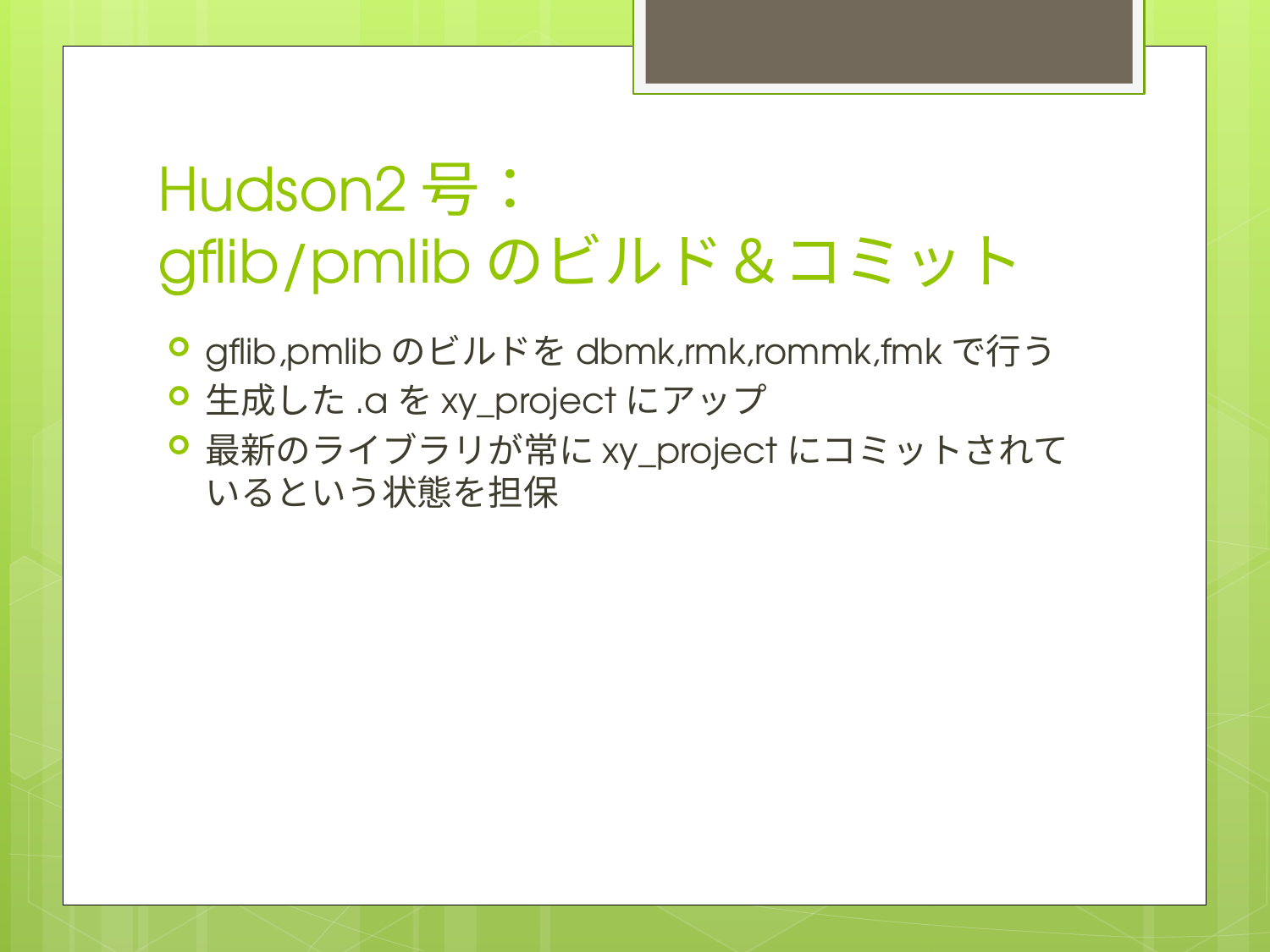

# Hudson2号： gflib/pmlibのビルド＆コミット
gflib,pmlibのビルドをdbmk,rmk,rommk,fmkで行う
生成した.aをxy_projectにアップ
最新のライブラリが常にxy_projectにコミットされているという状態を担保